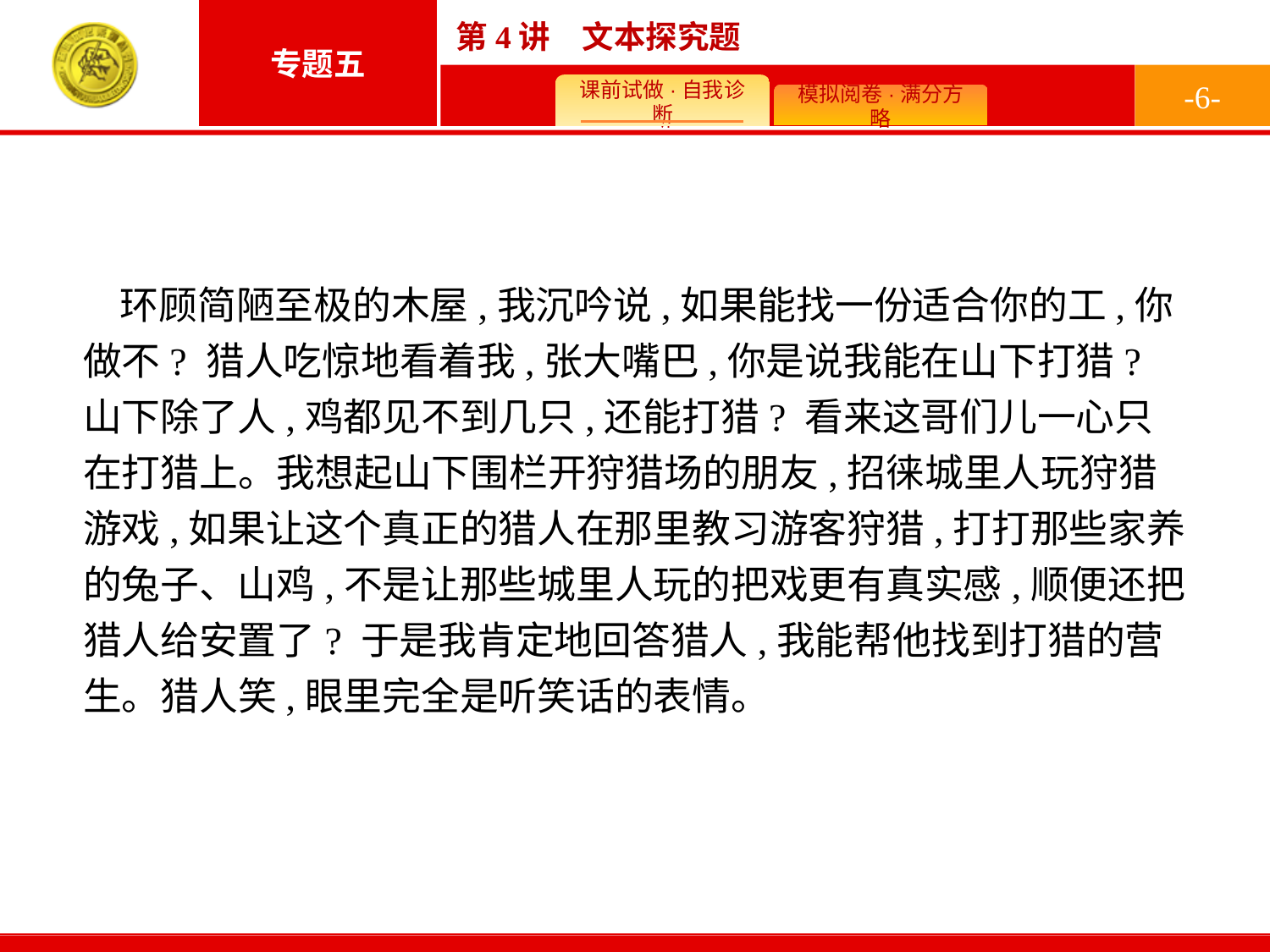

-6-
环顾简陋至极的木屋,我沉吟说,如果能找一份适合你的工,你做不? 猎人吃惊地看着我,张大嘴巴,你是说我能在山下打猎? 山下除了人,鸡都见不到几只,还能打猎? 看来这哥们儿一心只在打猎上。我想起山下围栏开狩猎场的朋友,招徕城里人玩狩猎游戏,如果让这个真正的猎人在那里教习游客狩猎,打打那些家养的兔子、山鸡,不是让那些城里人玩的把戏更有真实感,顺便还把猎人给安置了? 于是我肯定地回答猎人,我能帮他找到打猎的营生。猎人笑,眼里完全是听笑话的表情。